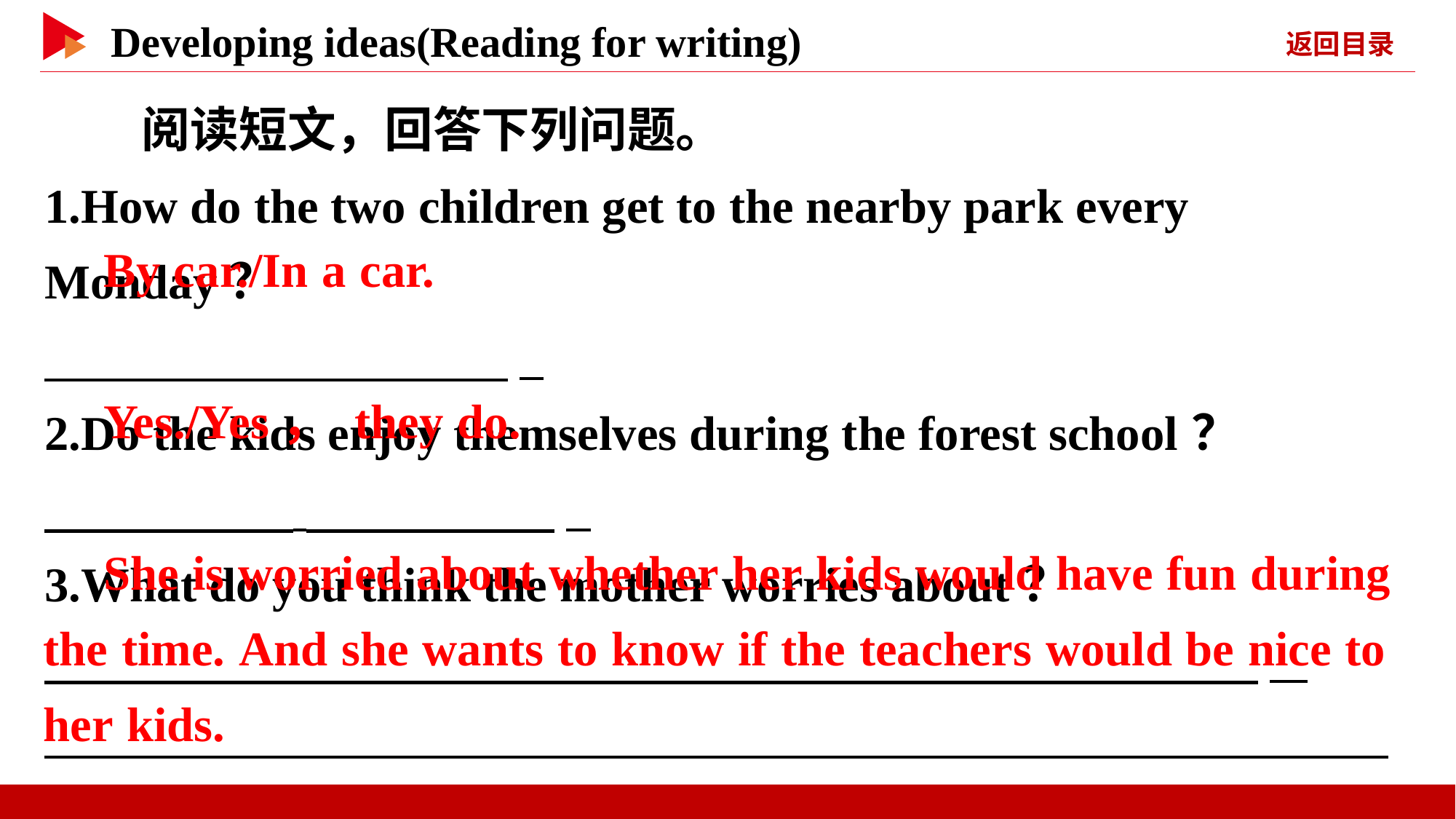

阅读短文，回答下列问题。
1.How do the two children get to the nearby park every Monday？
　                               　  _
2.Do the kids enjoy themselves during the forest school？
　                                  　   _
3.What do you think the mother worries about？
　                                                                                                         _
                                                                                                              _
                 　  _
　By car./In a car.
　Yes./Yes， they do.
　She is worried about whether her kids would have fun during
the time. And she wants to know if the teachers would be nice to
her kids.